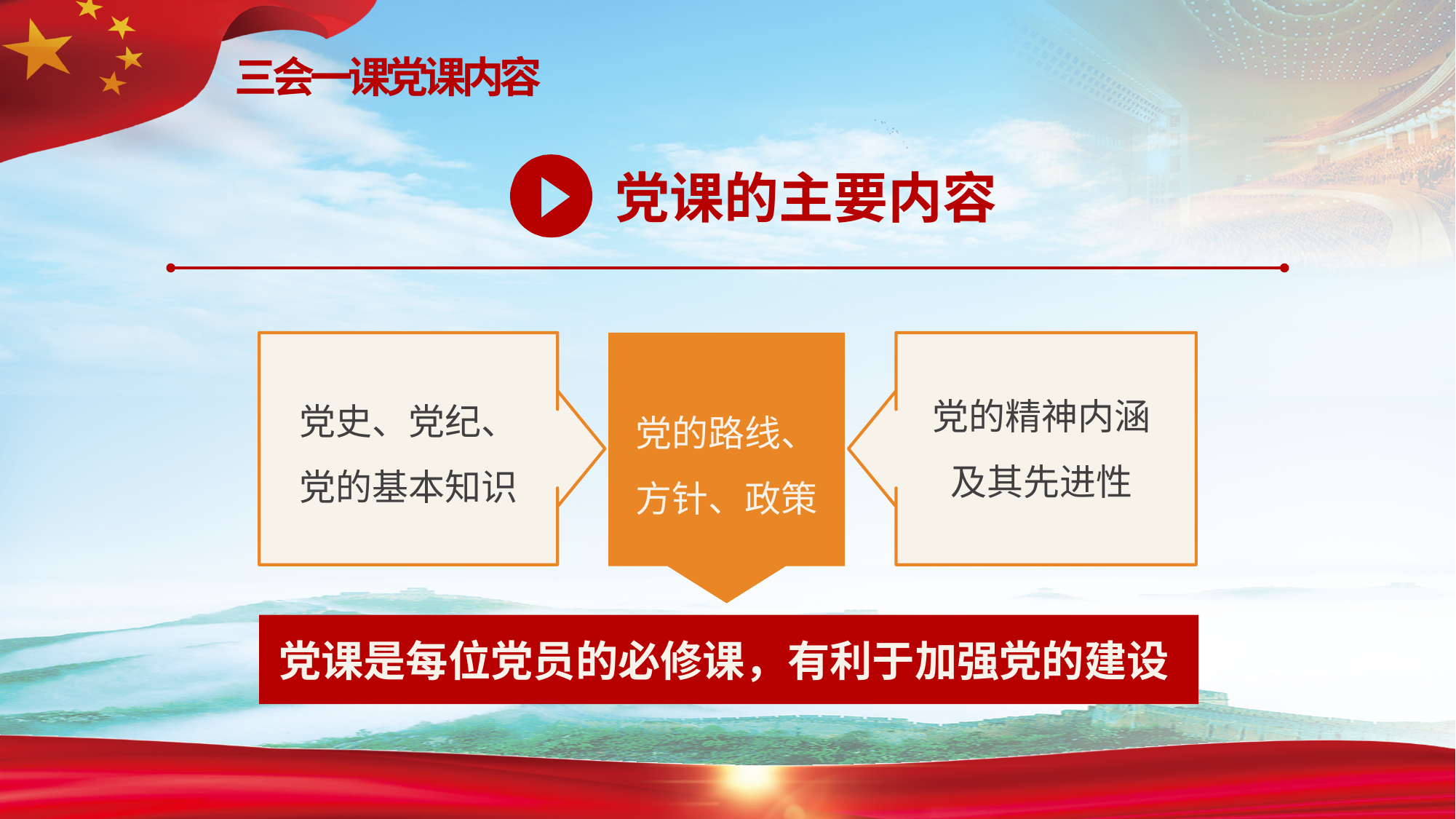

三会一课党课内容
党课的主要内容

党的精神内涵及其先进性
党史、党纪、党的基本知识
党的路线、方针、政策
党课是每位党员的必修课，有利于加强党的建设